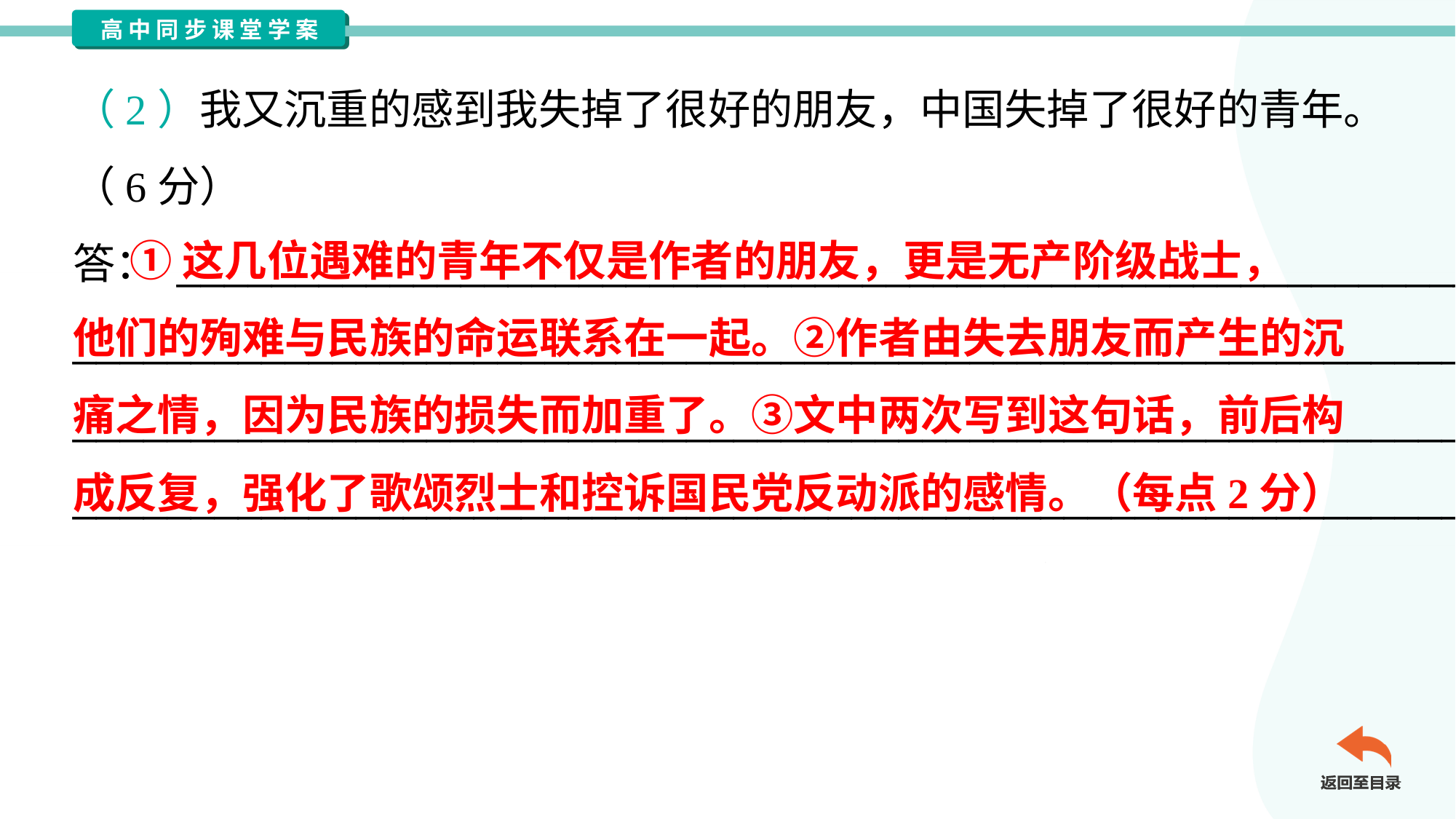

（2）我又沉重的感到我失掉了很好的朋友，中国失掉了很好的青年。
（6分）
答： ________________________________________________________
_____________________________________________________________
_____________________________________________________________
_____________________________________________________________
      ①这几位遇难的青年不仅是作者的朋友，更是无产阶级战士，
他们的殉难与民族的命运联系在一起。②作者由失去朋友而产生的沉
痛之情，因为民族的损失而加重了。③文中两次写到这句话，前后构
成反复，强化了歌颂烈士和控诉国民党反动派的感情。（每点2分）